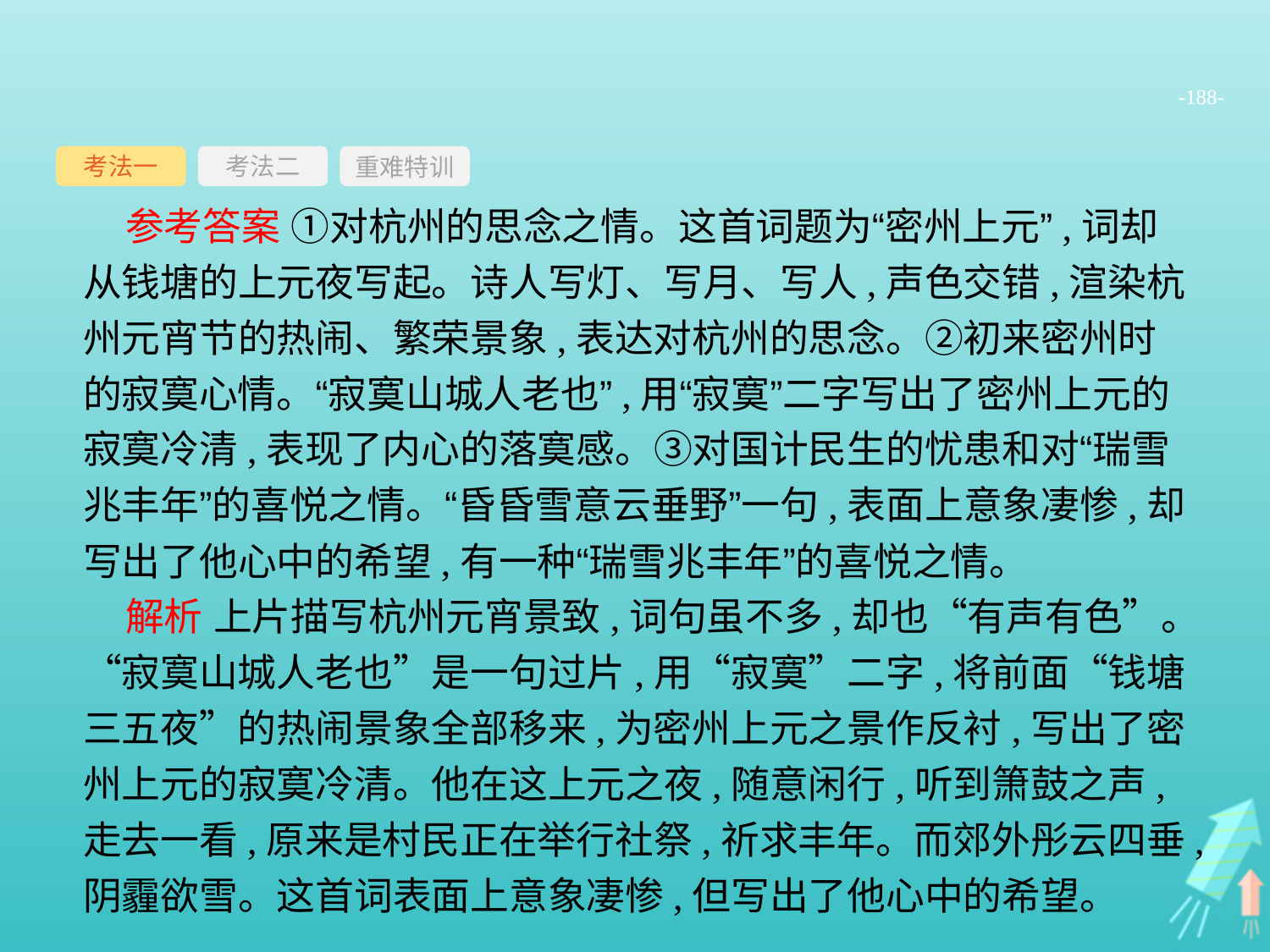

-188-
考法一
重难特训
考法二
参考答案 ①对杭州的思念之情。这首词题为“密州上元”,词却从钱塘的上元夜写起。诗人写灯、写月、写人,声色交错,渲染杭州元宵节的热闹、繁荣景象,表达对杭州的思念。②初来密州时的寂寞心情。“寂寞山城人老也”,用“寂寞”二字写出了密州上元的寂寞冷清,表现了内心的落寞感。③对国计民生的忧患和对“瑞雪兆丰年”的喜悦之情。“昏昏雪意云垂野”一句,表面上意象凄惨,却写出了他心中的希望,有一种“瑞雪兆丰年”的喜悦之情。
解析 上片描写杭州元宵景致,词句虽不多,却也“有声有色”。“寂寞山城人老也”是一句过片,用“寂寞”二字,将前面“钱塘三五夜”的热闹景象全部移来,为密州上元之景作反衬,写出了密州上元的寂寞冷清。他在这上元之夜,随意闲行,听到箫鼓之声,走去一看,原来是村民正在举行社祭,祈求丰年。而郊外彤云四垂,阴霾欲雪。这首词表面上意象凄惨,但写出了他心中的希望。